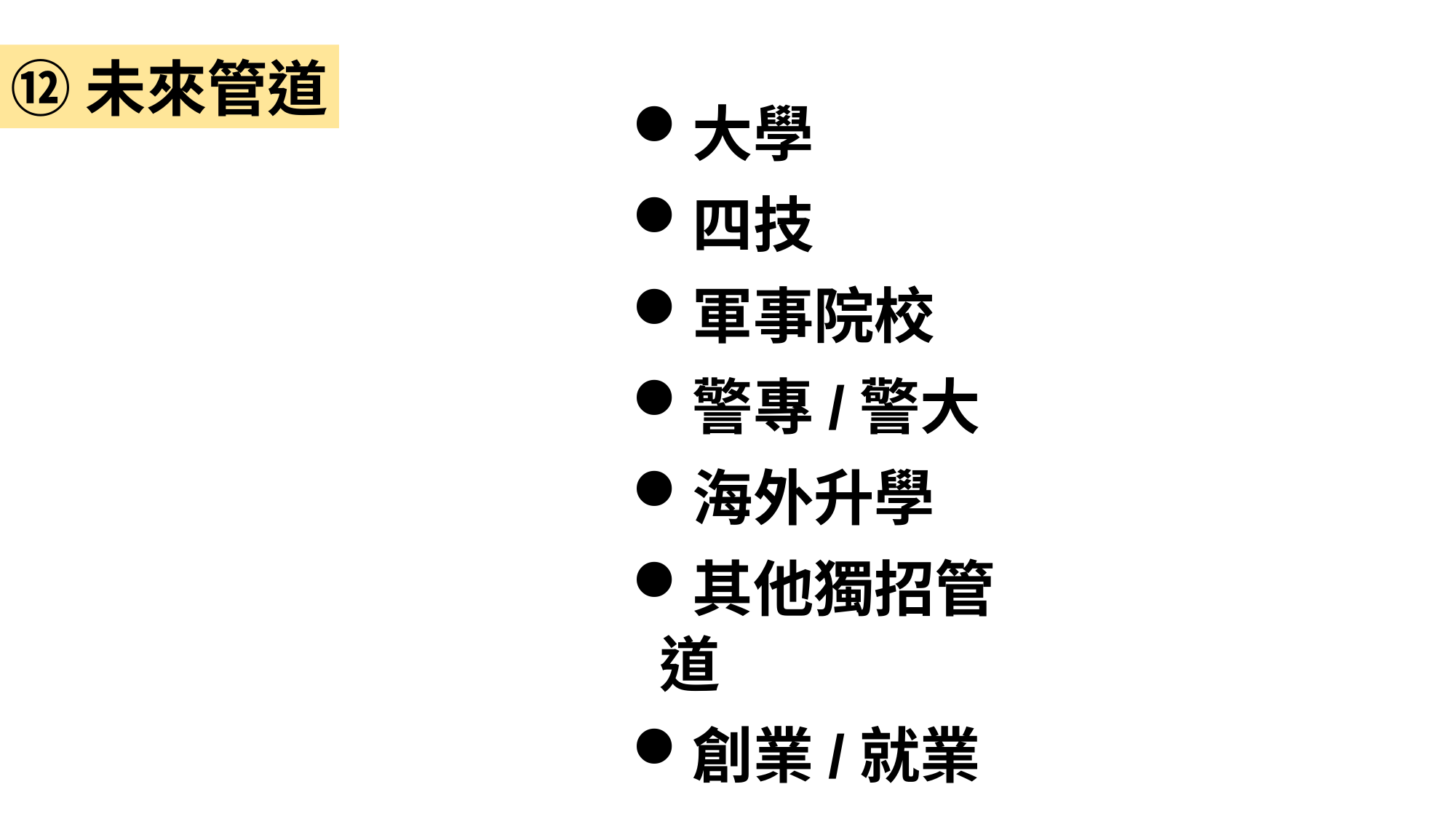

⑫未來管道
大學
四技
軍事院校
警專/警大
海外升學
其他獨招管道
創業/就業